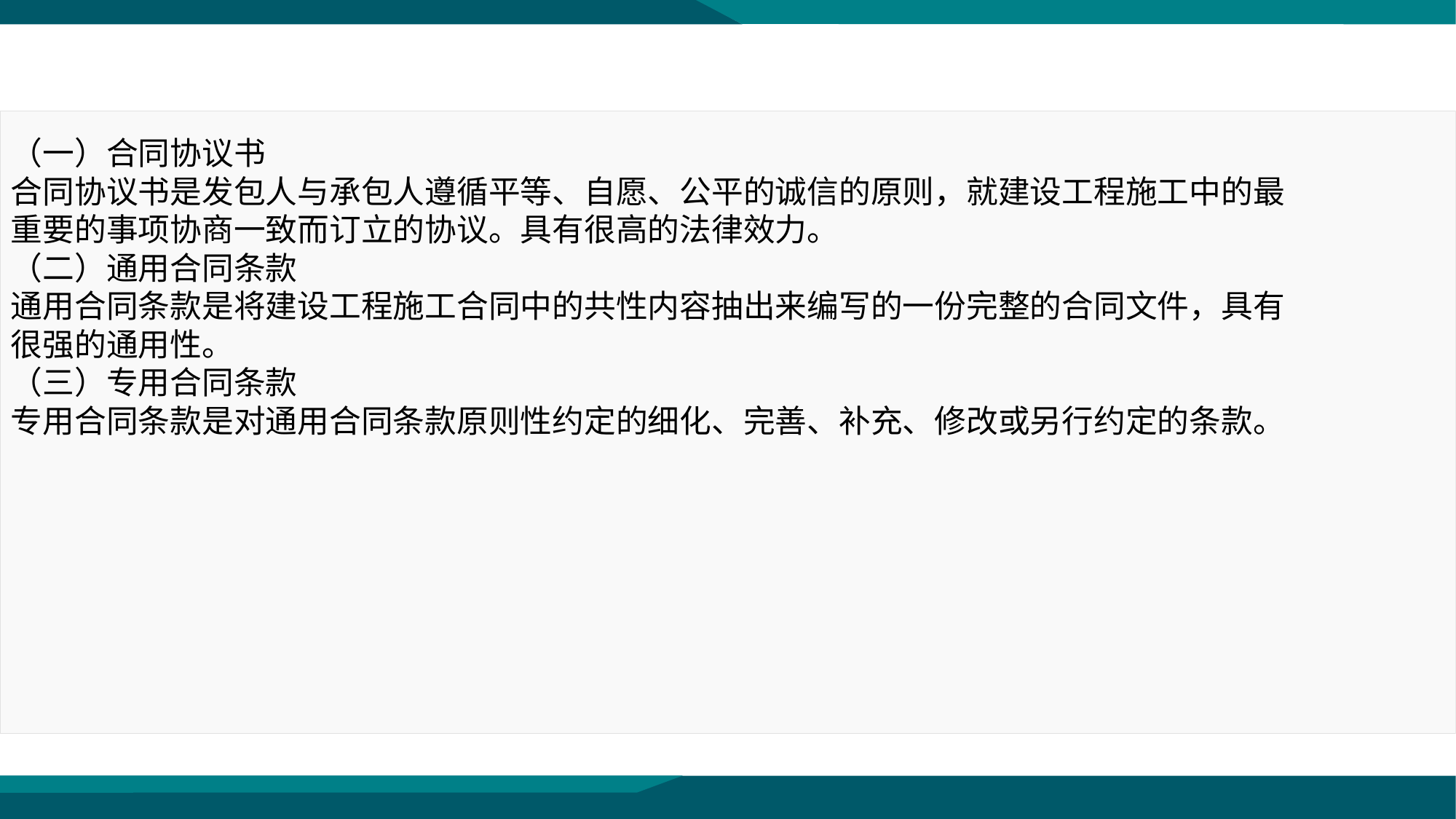

（一）合同协议书
合同协议书是发包人与承包人遵循平等、自愿、公平的诚信的原则，就建设工程施工中的最重要的事项协商一致而订立的协议。具有很高的法律效力。
（二）通用合同条款
通用合同条款是将建设工程施工合同中的共性内容抽出来编写的一份完整的合同文件，具有很强的通用性。
（三）专用合同条款
专用合同条款是对通用合同条款原则性约定的细化、完善、补充、修改或另行约定的条款。